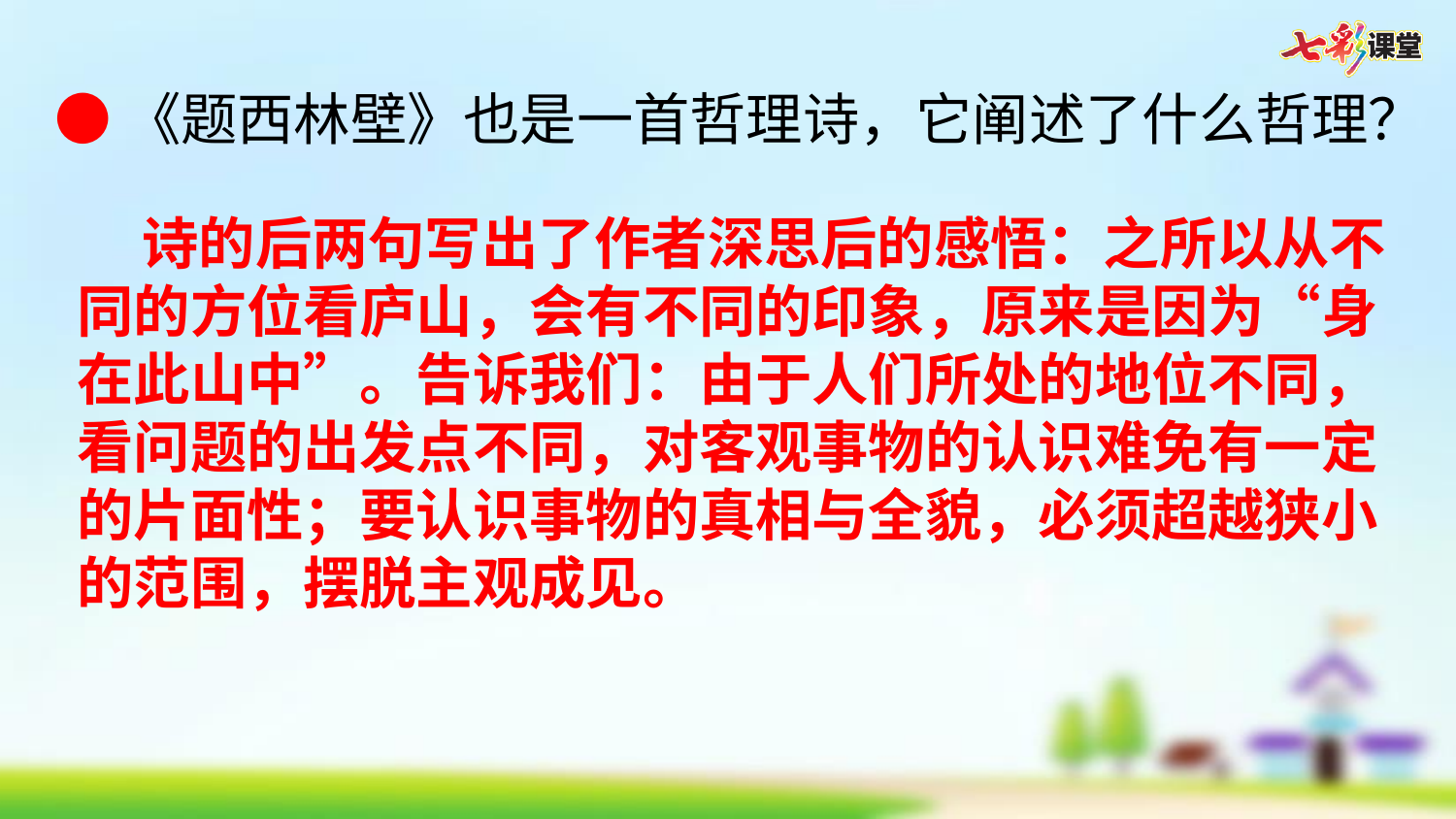

●《题西林壁》也是一首哲理诗，它阐述了什么哲理？
    诗的后两句写出了作者深思后的感悟：之所以从不同的方位看庐山，会有不同的印象，原来是因为“身在此山中”。告诉我们：由于人们所处的地位不同，看问题的出发点不同，对客观事物的认识难免有一定的片面性；要认识事物的真相与全貌，必须超越狭小的范围，摆脱主观成见。